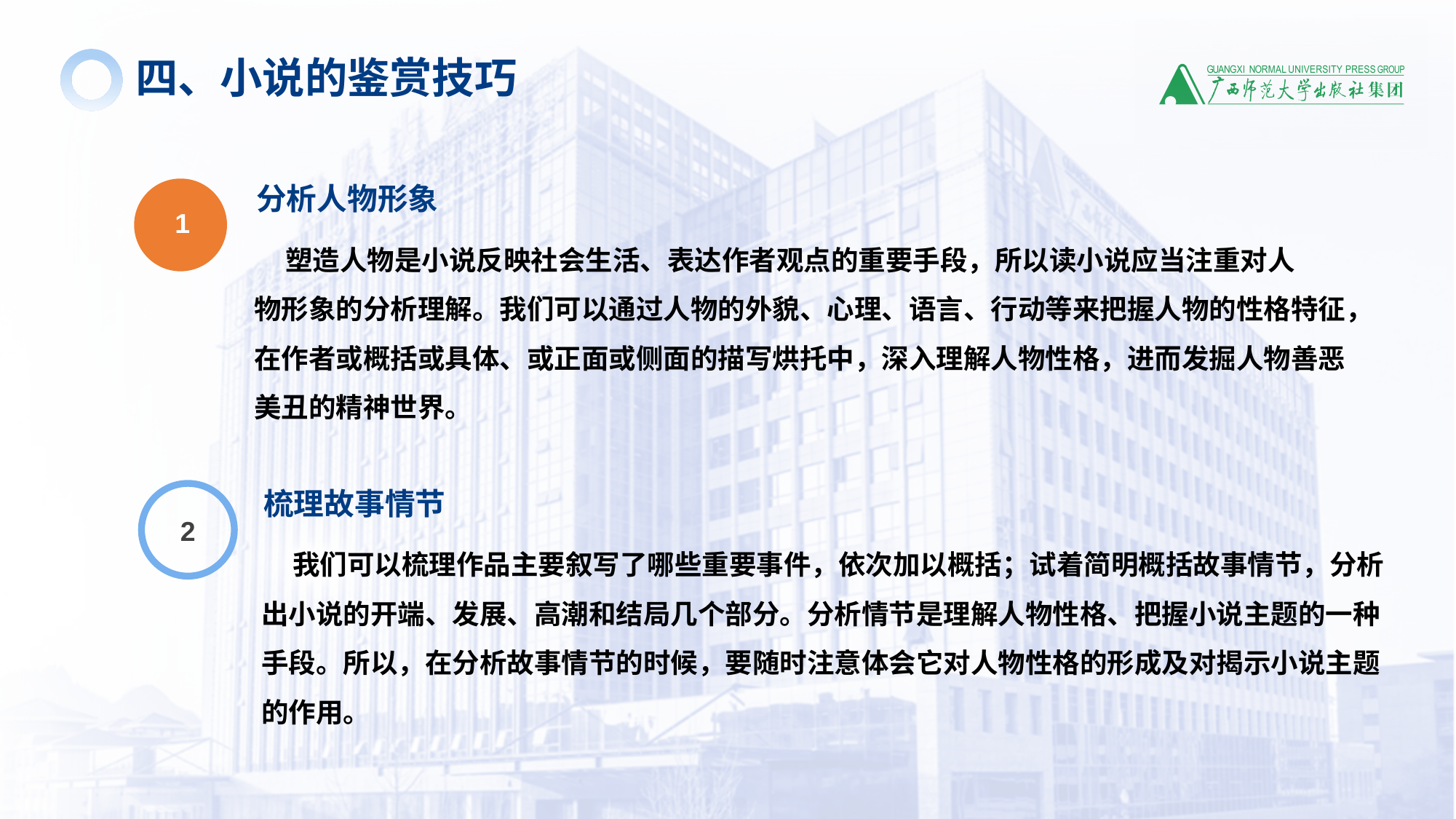

四、小说的鉴赏技巧

分析人物形象
    塑造人物是小说反映社会生活、表达作者观点的重要手段，所以读小说应当注重对人
物形象的分析理解。我们可以通过人物的外貌、心理、语言、行动等来把握人物的性格特征，在作者或概括或具体、或正面或侧面的描写烘托中，深入理解人物性格，进而发掘人物善恶美丑的精神世界。

1
梳理故事情节
    我们可以梳理作品主要叙写了哪些重要事件，依次加以概括；试着简明概括故事情节，分析出小说的开端、发展、高潮和结局几个部分。分析情节是理解人物性格、把握小说主题的一种手段。所以，在分析故事情节的时候，要随时注意体会它对人物性格的形成及对揭示小说主题的作用。

2